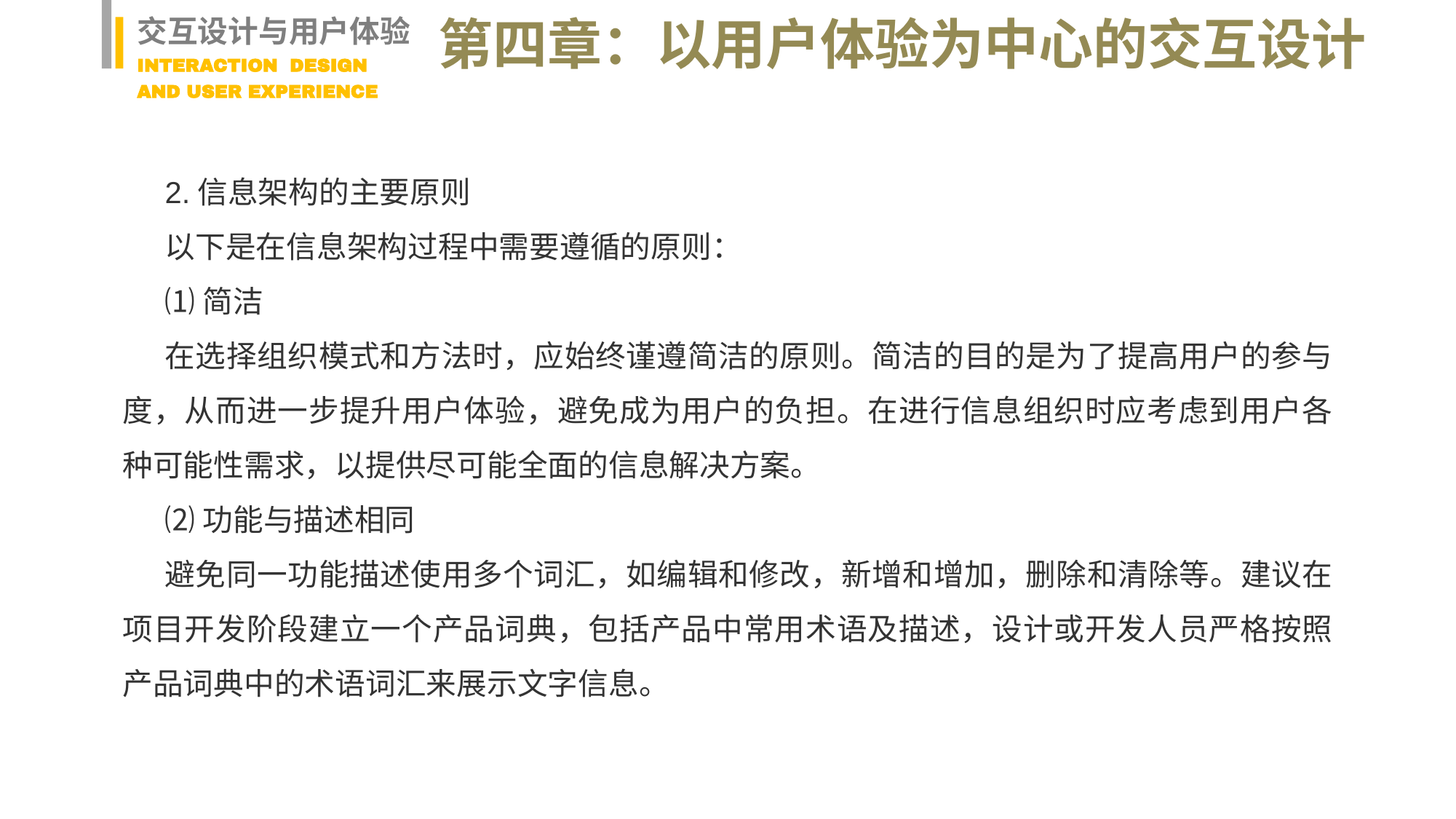

交互设计与用户体验
INTERACTION  DESIGN
AND USER EXPERIENCE
第四章：以用户体验为中心的交互设计

2.信息架构的主要原则
以下是在信息架构过程中需要遵循的原则：
⑴简洁
在选择组织模式和方法时，应始终谨遵简洁的原则。简洁的目的是为了提高用户的参与度，从而进一步提升用户体验，避免成为用户的负担。在进行信息组织时应考虑到用户各种可能性需求，以提供尽可能全面的信息解决方案。
⑵功能与描述相同
避免同一功能描述使用多个词汇，如编辑和修改，新增和增加，删除和清除等。建议在项目开发阶段建立一个产品词典，包括产品中常用术语及描述，设计或开发人员严格按照产品词典中的术语词汇来展示文字信息。